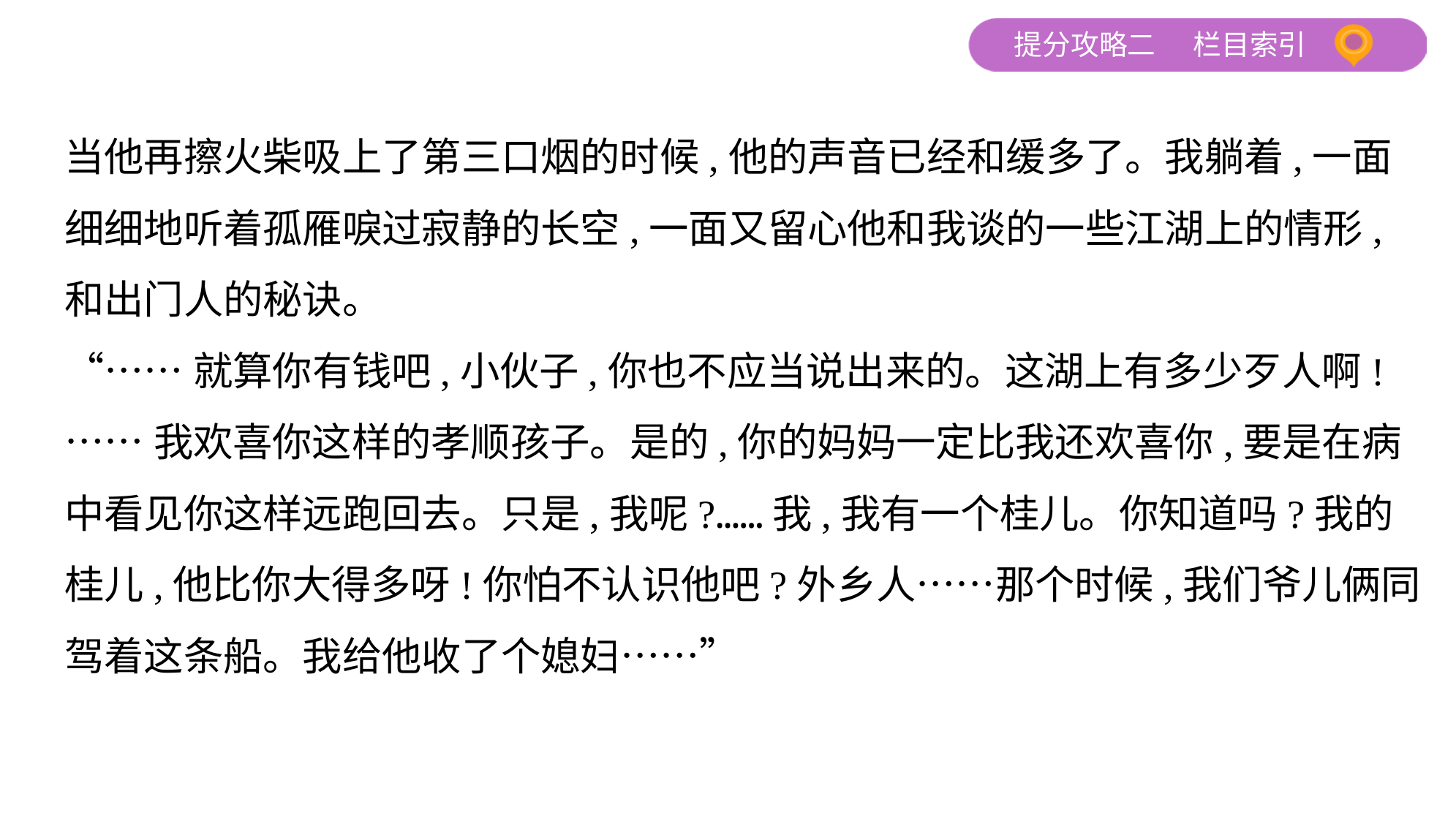

当他再擦火柴吸上了第三口烟的时候,他的声音已经和缓多了。我躺着,一面
细细地听着孤雁唳过寂静的长空,一面又留心他和我谈的一些江湖上的情形,
和出门人的秘诀。
“……就算你有钱吧,小伙子,你也不应当说出来的。这湖上有多少歹人啊!
……我欢喜你这样的孝顺孩子。是的,你的妈妈一定比我还欢喜你,要是在病
中看见你这样远跑回去。只是,我呢?……我,我有一个桂儿。你知道吗?我的
桂儿,他比你大得多呀!你怕不认识他吧?外乡人……那个时候,我们爷儿俩同
驾着这条船。我给他收了个媳妇……”